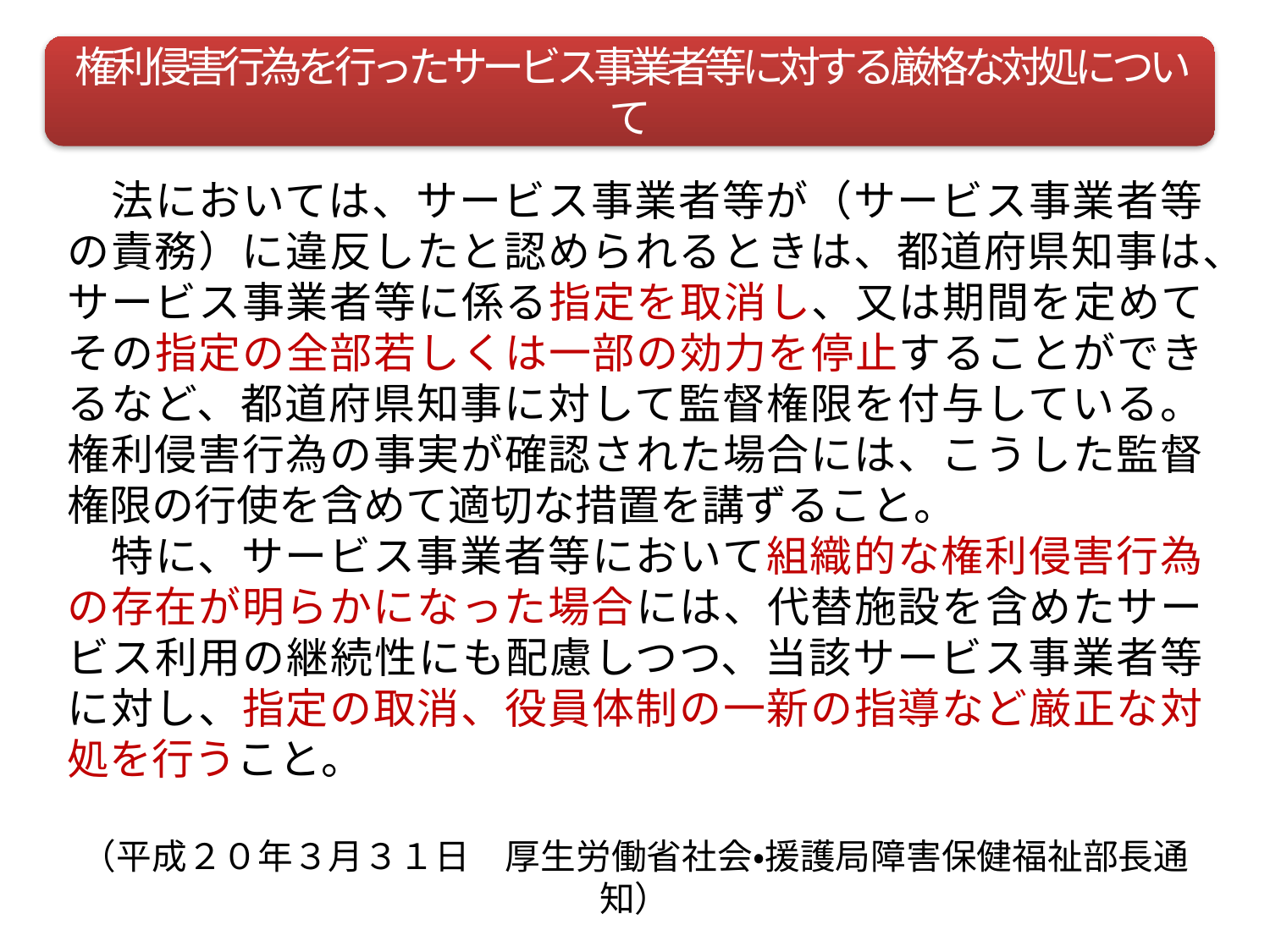

権利侵害行為を行ったサービス事業者等に対する厳格な対処について

　法においては、サービス事業者等が（サービス事業者等の責務）に違反したと認められるときは、都道府県知事は、サービス事業者等に係る指定を取消し、又は期間を定めてその指定の全部若しくは一部の効力を停止することができるなど、都道府県知事に対して監督権限を付与している。権利侵害行為の事実が確認された場合には、こうした監督権限の行使を含めて適切な措置を講ずること。
　特に、サービス事業者等において組織的な権利侵害行為の存在が明らかになった場合には、代替施設を含めたサービス利用の継続性にも配慮しつつ、当該サービス事業者等に対し、指定の取消、役員体制の一新の指導など厳正な対処を行うこと。

（平成２０年３月３１日　厚生労働省社会・援護局障害保健福祉部長通知）